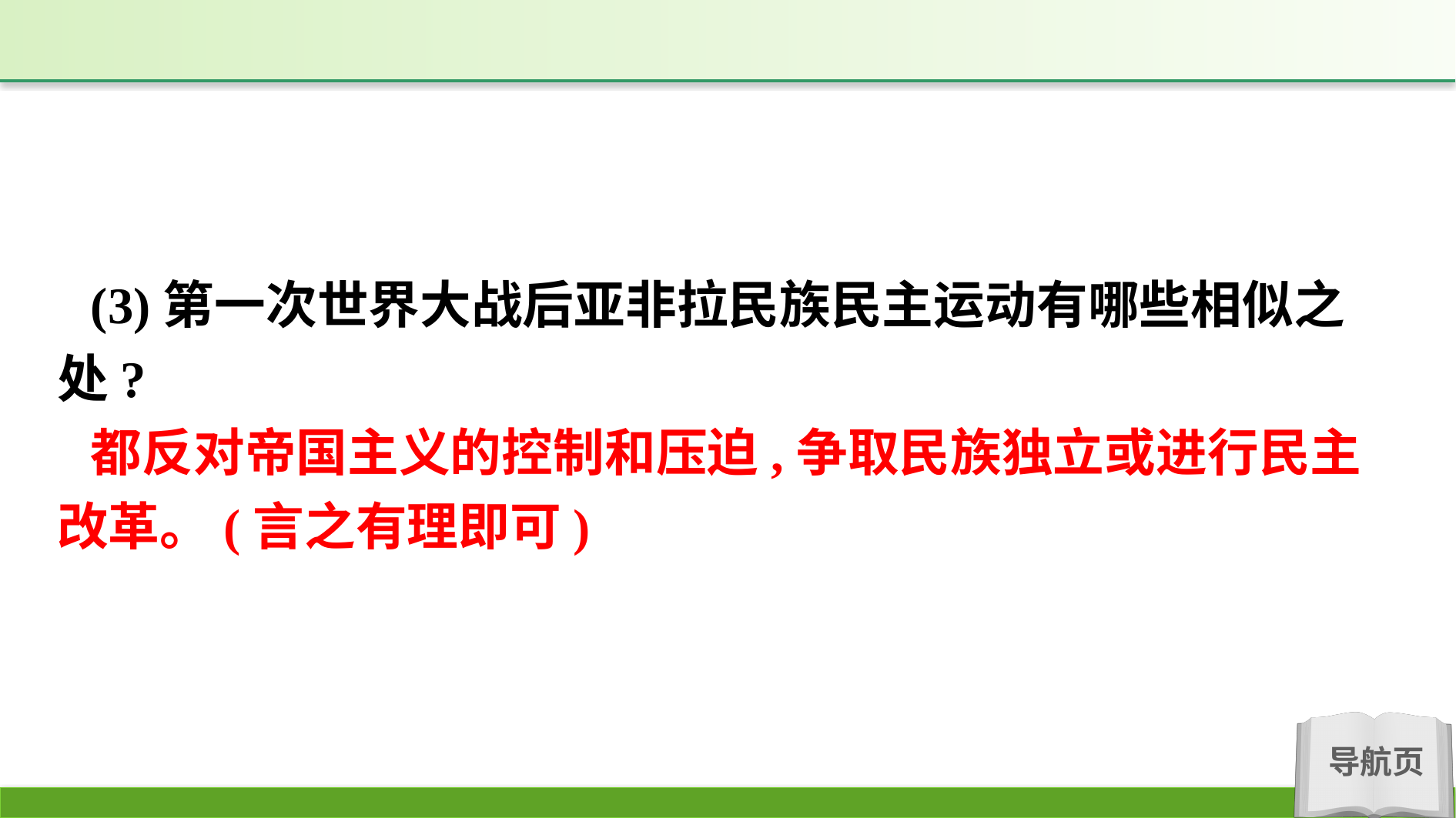

(3)第一次世界大战后亚非拉民族民主运动有哪些相似之处?
都反对帝国主义的控制和压迫,争取民族独立或进行民主改革。(言之有理即可)